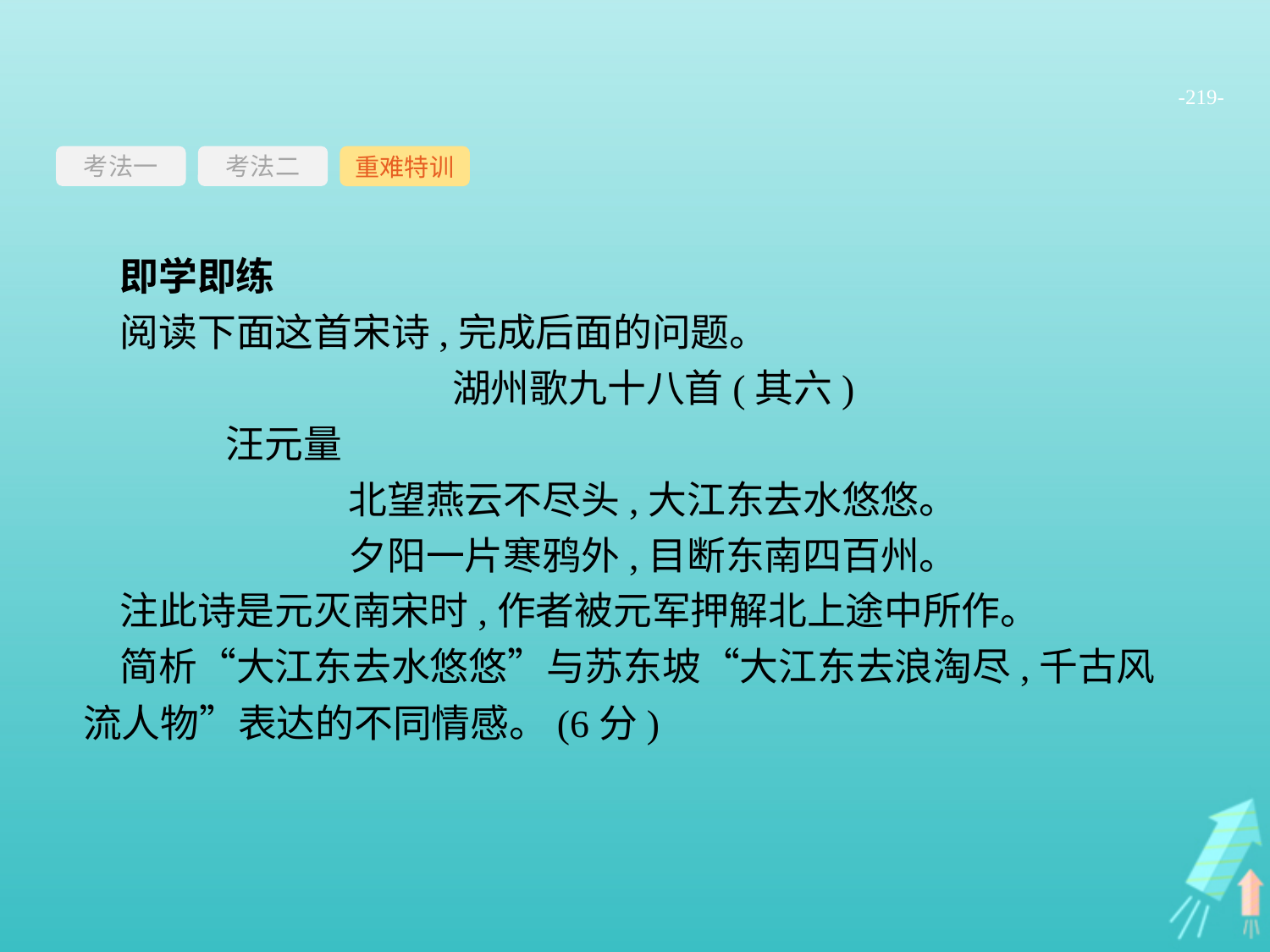

-219-
考法一
重难特训
考法二
即学即练
阅读下面这首宋诗,完成后面的问题。
湖州歌九十八首(其六)
	汪元量
北望燕云不尽头,大江东去水悠悠。
夕阳一片寒鸦外,目断东南四百州。
注此诗是元灭南宋时,作者被元军押解北上途中所作。
简析“大江东去水悠悠”与苏东坡“大江东去浪淘尽,千古风流人物”表达的不同情感。(6分)